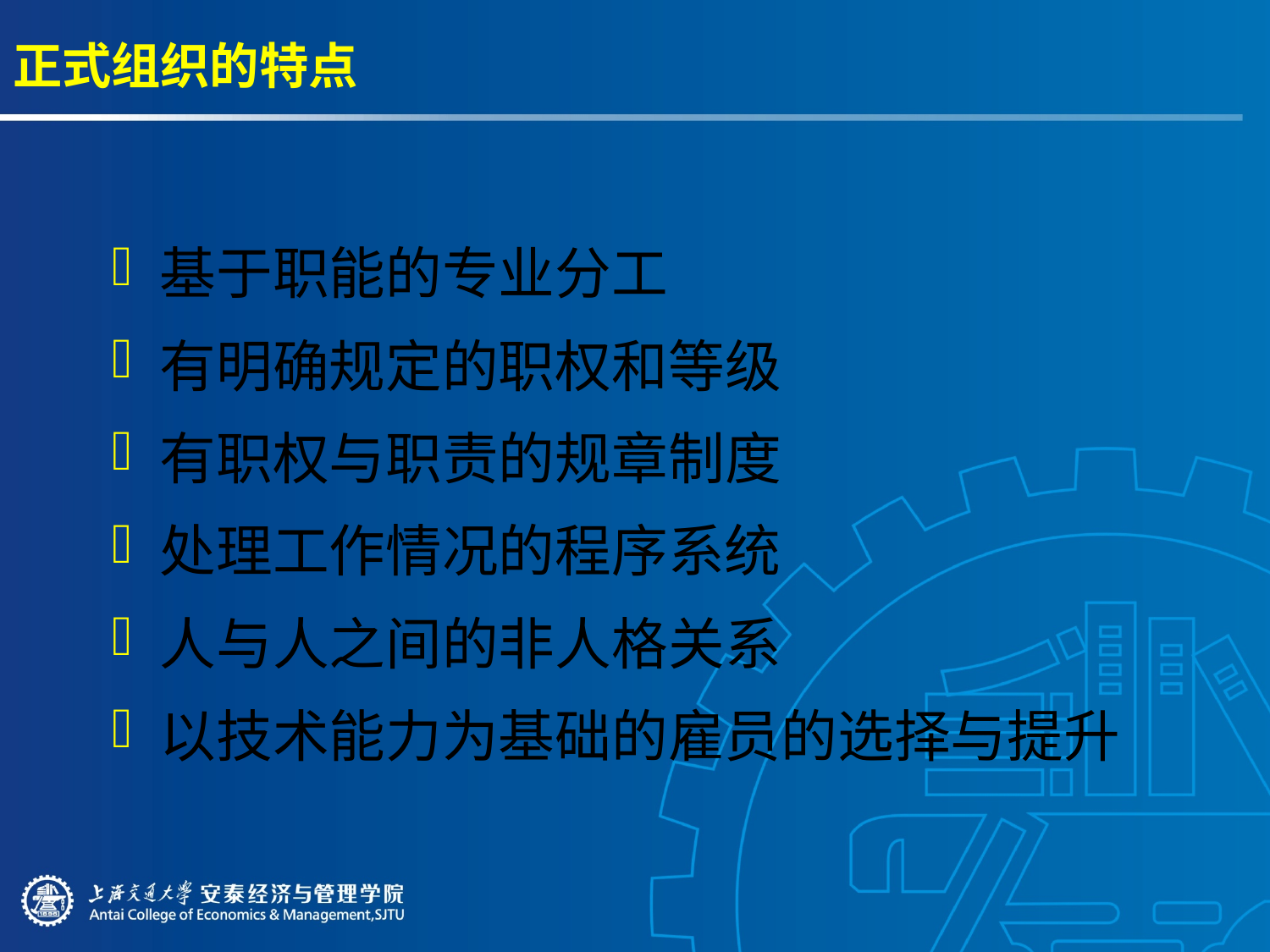

# 正式组织的特点
基于职能的专业分工
有明确规定的职权和等级
有职权与职责的规章制度
处理工作情况的程序系统
人与人之间的非人格关系
以技术能力为基础的雇员的选择与提升